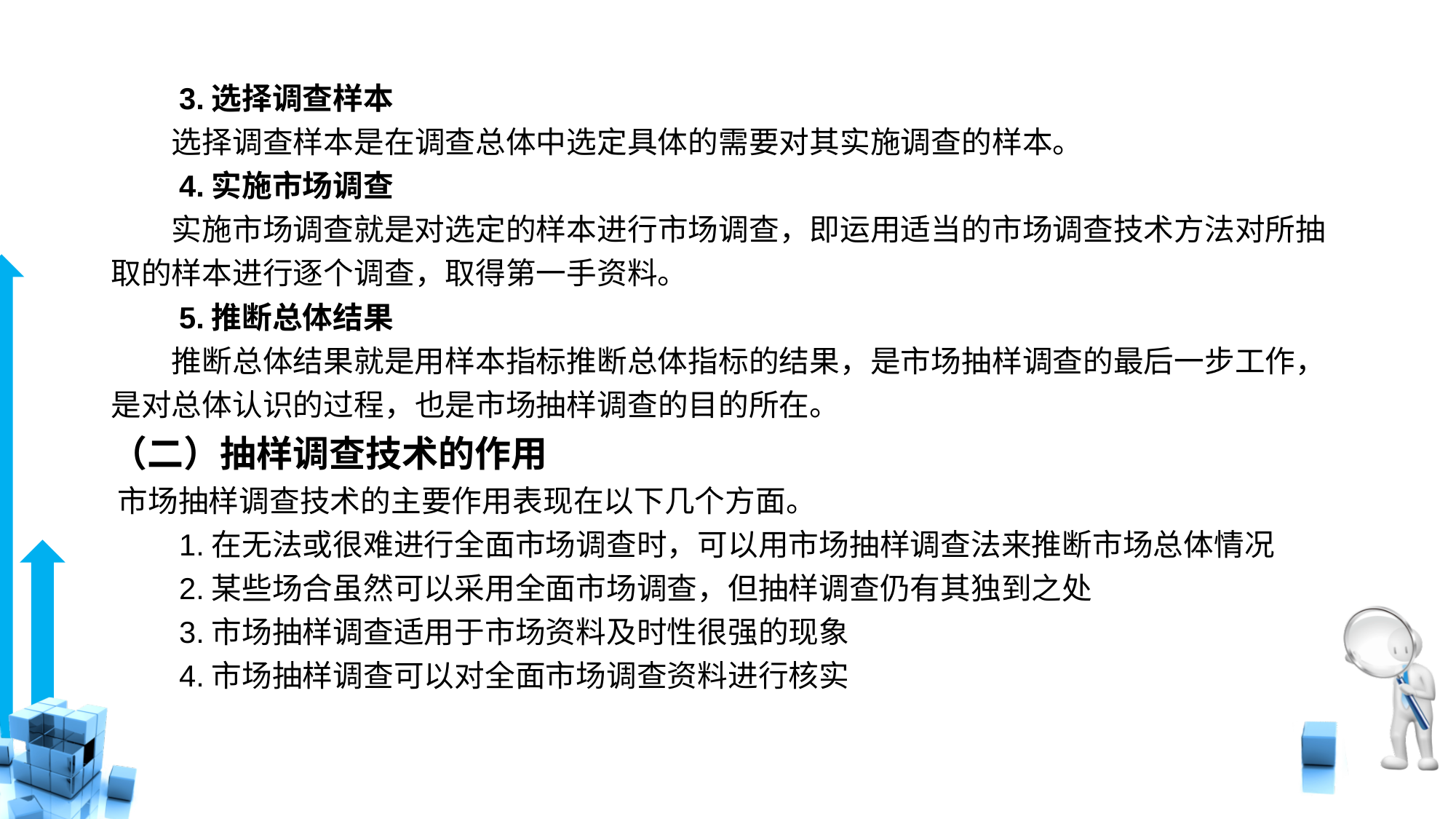

# 3.选择调查样本
　　选择调查样本是在调查总体中选定具体的需要对其实施调查的样本。
　　4.实施市场调查
　　实施市场调查就是对选定的样本进行市场调查，即运用适当的市场调查技术方法对所抽取的样本进行逐个调查，取得第一手资料。
　　5.推断总体结果
　　推断总体结果就是用样本指标推断总体指标的结果，是市场抽样调查的最后一步工作，是对总体认识的过程，也是市场抽样调查的目的所在。
（二）抽样调查技术的作用
 市场抽样调查技术的主要作用表现在以下几个方面。
　　1.在无法或很难进行全面市场调查时，可以用市场抽样调查法来推断市场总体情况
　　2.某些场合虽然可以采用全面市场调查，但抽样调查仍有其独到之处
　　3.市场抽样调查适用于市场资料及时性很强的现象
　　4.市场抽样调查可以对全面市场调查资料进行核实